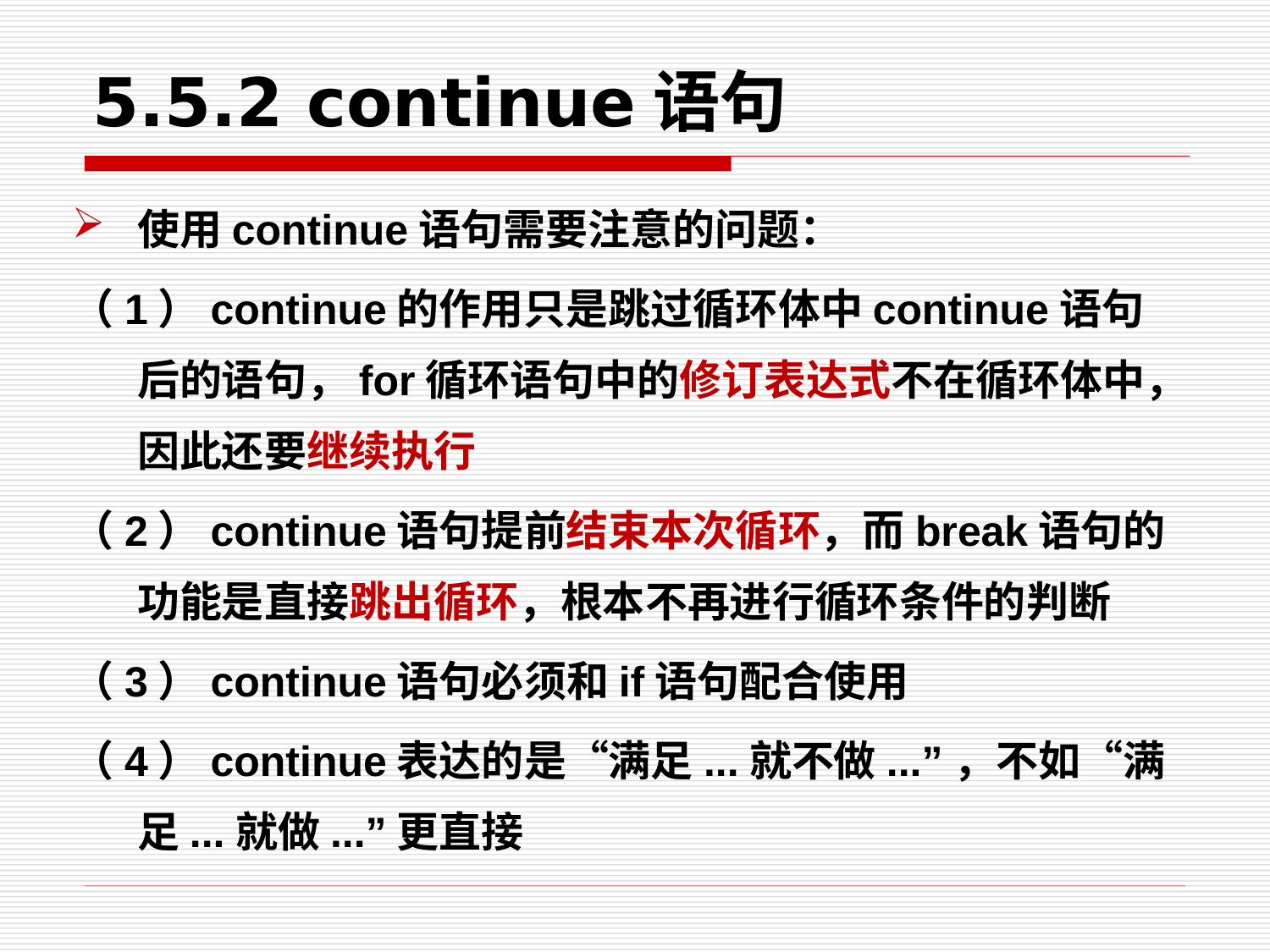

# 5.5.2 continue语句
使用continue语句需要注意的问题：
（1）continue的作用只是跳过循环体中continue语句后的语句，for循环语句中的修订表达式不在循环体中，因此还要继续执行
（2）continue语句提前结束本次循环，而break语句的功能是直接跳出循环，根本不再进行循环条件的判断
（3）continue语句必须和if语句配合使用
（4）continue表达的是“满足...就不做...”，不如“满足...就做...”更直接